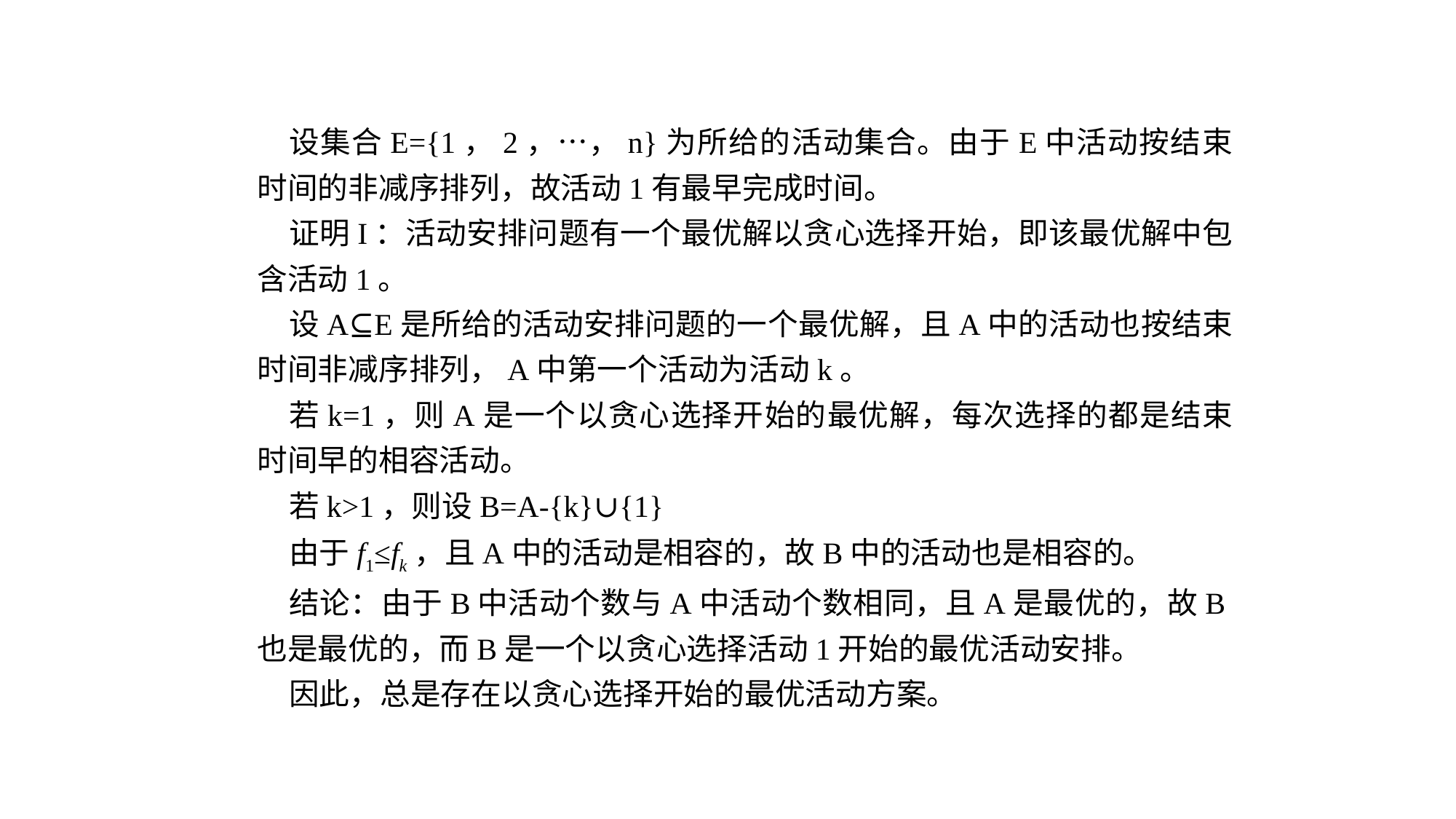

设集合E={1，2，…，n}为所给的活动集合。由于E中活动按结束时间的非减序排列，故活动1有最早完成时间。
证明I：活动安排问题有一个最优解以贪心选择开始，即该最优解中包含活动1。
设A⊆E是所给的活动安排问题的一个最优解，且A中的活动也按结束时间非减序排列，A中第一个活动为活动k。
若k=1，则A是一个以贪心选择开始的最优解，每次选择的都是结束时间早的相容活动。
若k>1，则设B=A-{k}∪{1}
由于f1≤fk，且A中的活动是相容的，故B中的活动也是相容的。
结论：由于B中活动个数与A中活动个数相同，且A是最优的，故B也是最优的，而B是一个以贪心选择活动1开始的最优活动安排。
因此，总是存在以贪心选择开始的最优活动方案。